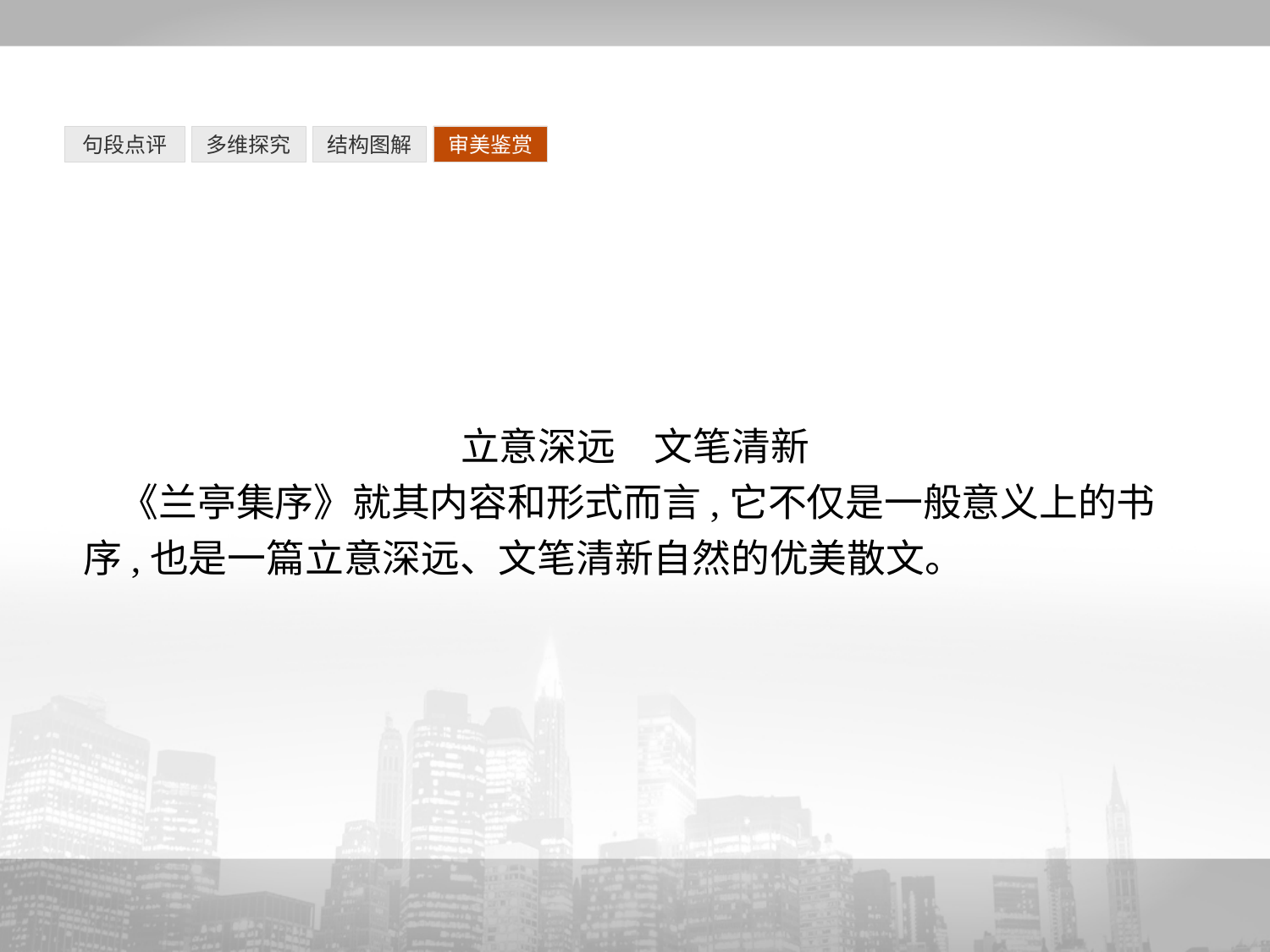

句段点评
多维探究
结构图解
审美鉴赏
立意深远　文笔清新
《兰亭集序》就其内容和形式而言,它不仅是一般意义上的书序,也是一篇立意深远、文笔清新自然的优美散文。